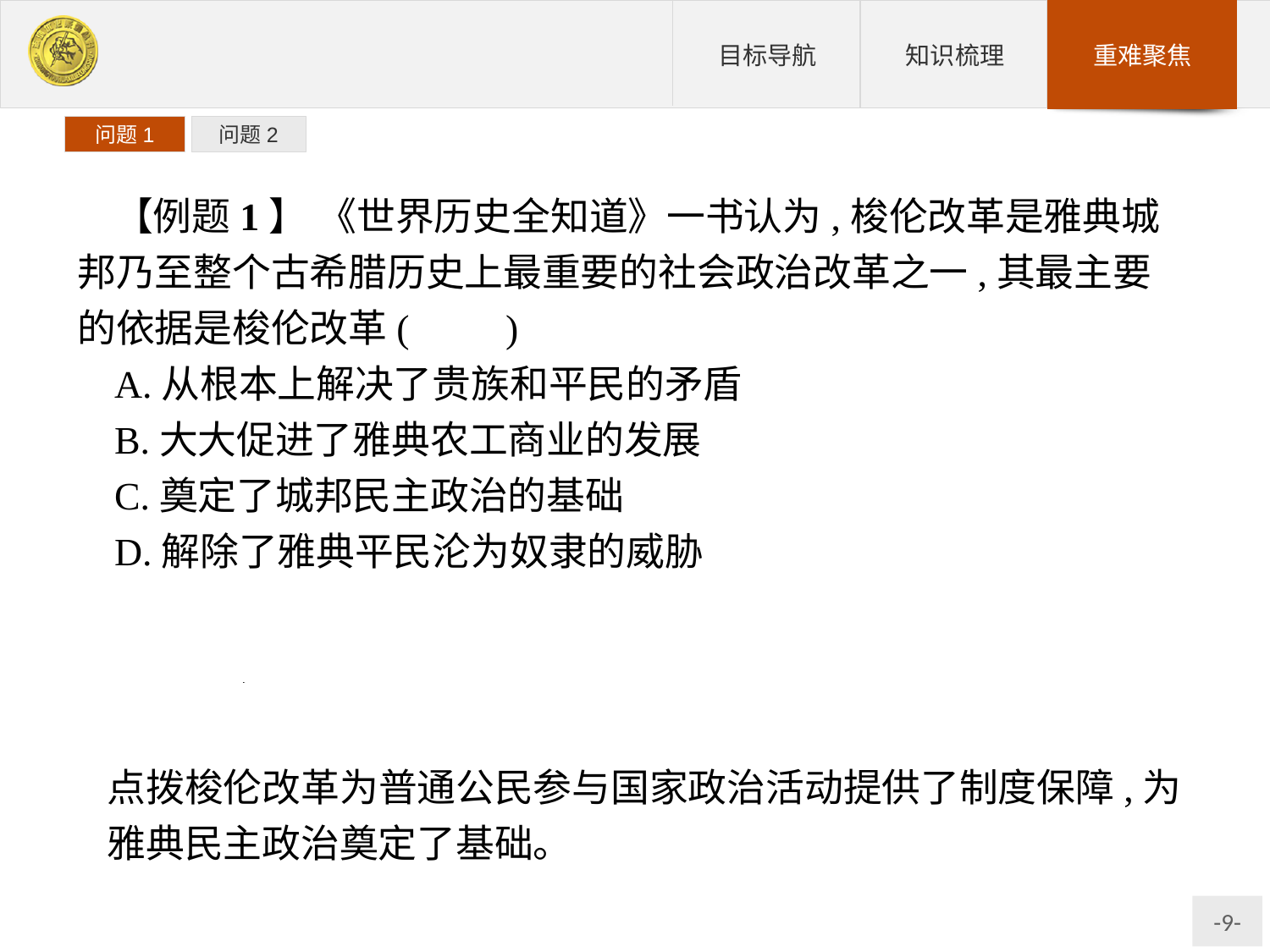

问题1
问题2
【例题1】 《世界历史全知道》一书认为,梭伦改革是雅典城邦乃至整个古希腊历史上最重要的社会政治改革之一,其最主要的依据是梭伦改革(　　)
A.从根本上解决了贵族和平民的矛盾
B.大大促进了雅典农工商业的发展
C.奠定了城邦民主政治的基础
D.解除了雅典平民沦为奴隶的威胁
解析:公元前594年开始的梭伦改革使雅典开辟了一条通向民主的道路,是雅典民主政治的奠基石。
答案:C

点拨梭伦改革为普通公民参与国家政治活动提供了制度保障,为雅典民主政治奠定了基础。